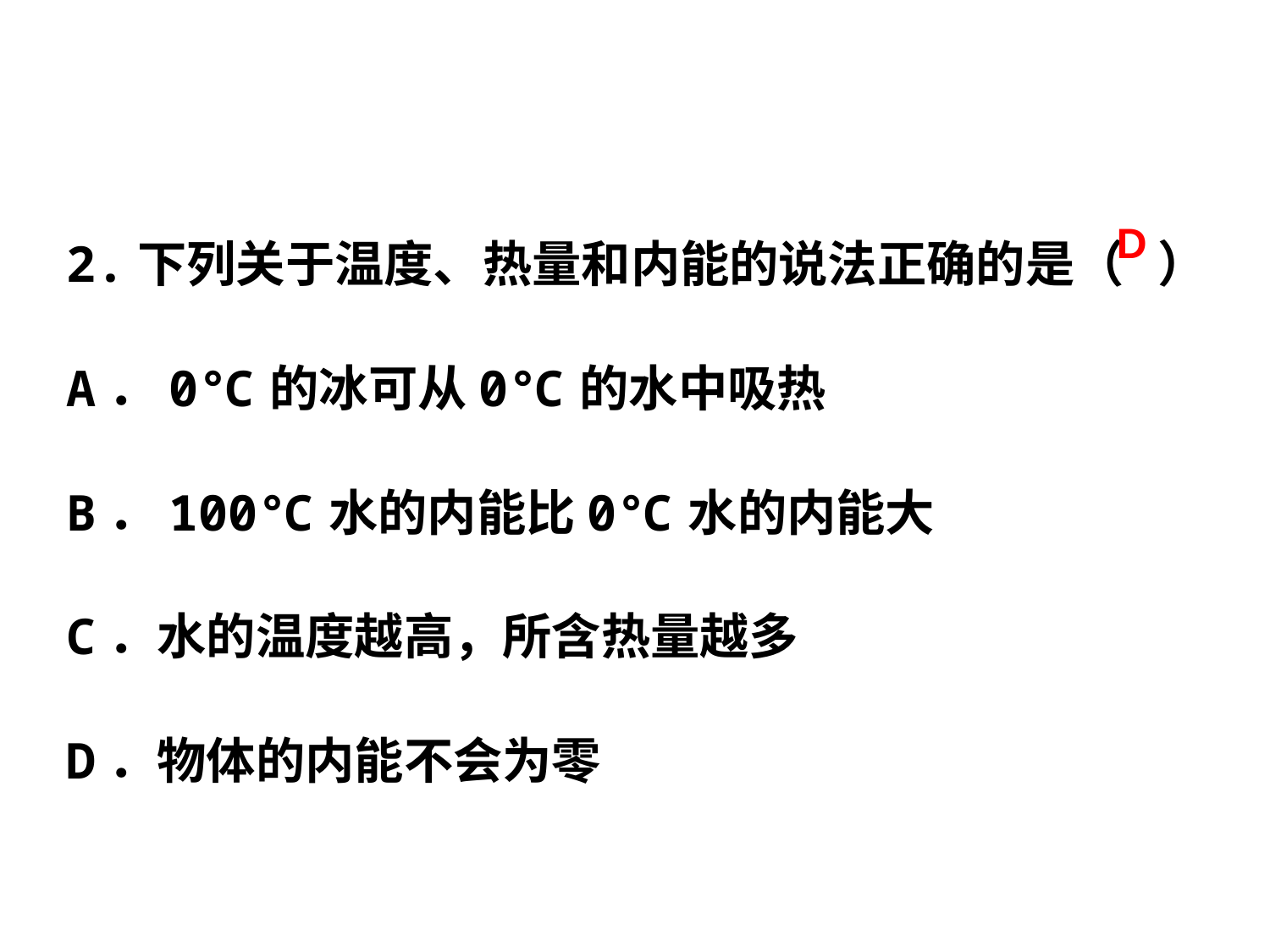

2.下列关于温度、热量和内能的说法正确的是（   ）
A．0℃的冰可从0℃的水中吸热
B．100℃水的内能比0℃水的内能大
C．水的温度越高，所含热量越多
D．物体的内能不会为零
D